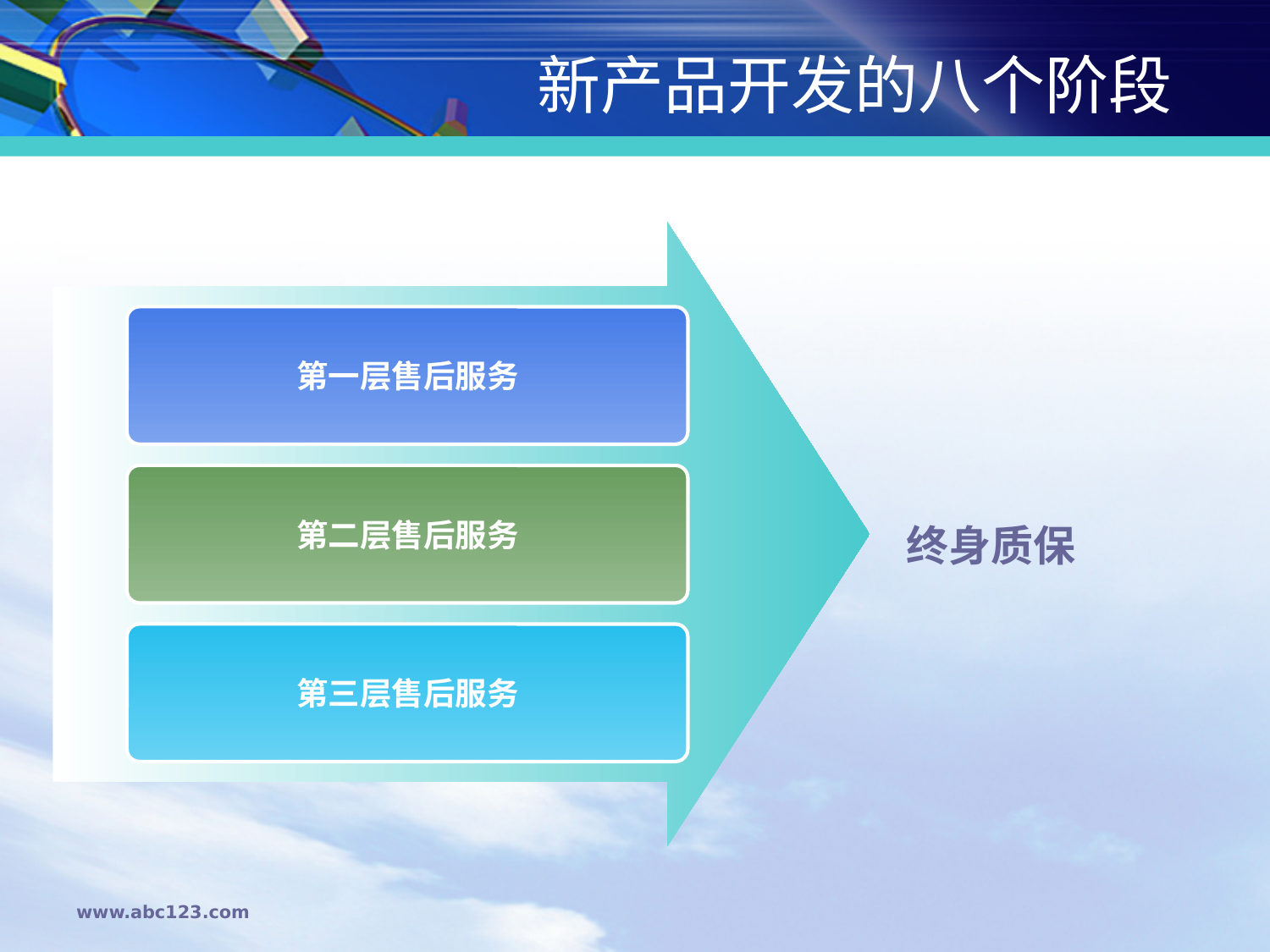

# 新产品开发的八个阶段

第一层售后服务
终身质保
第二层售后服务
第三层售后服务
www.abc123.com